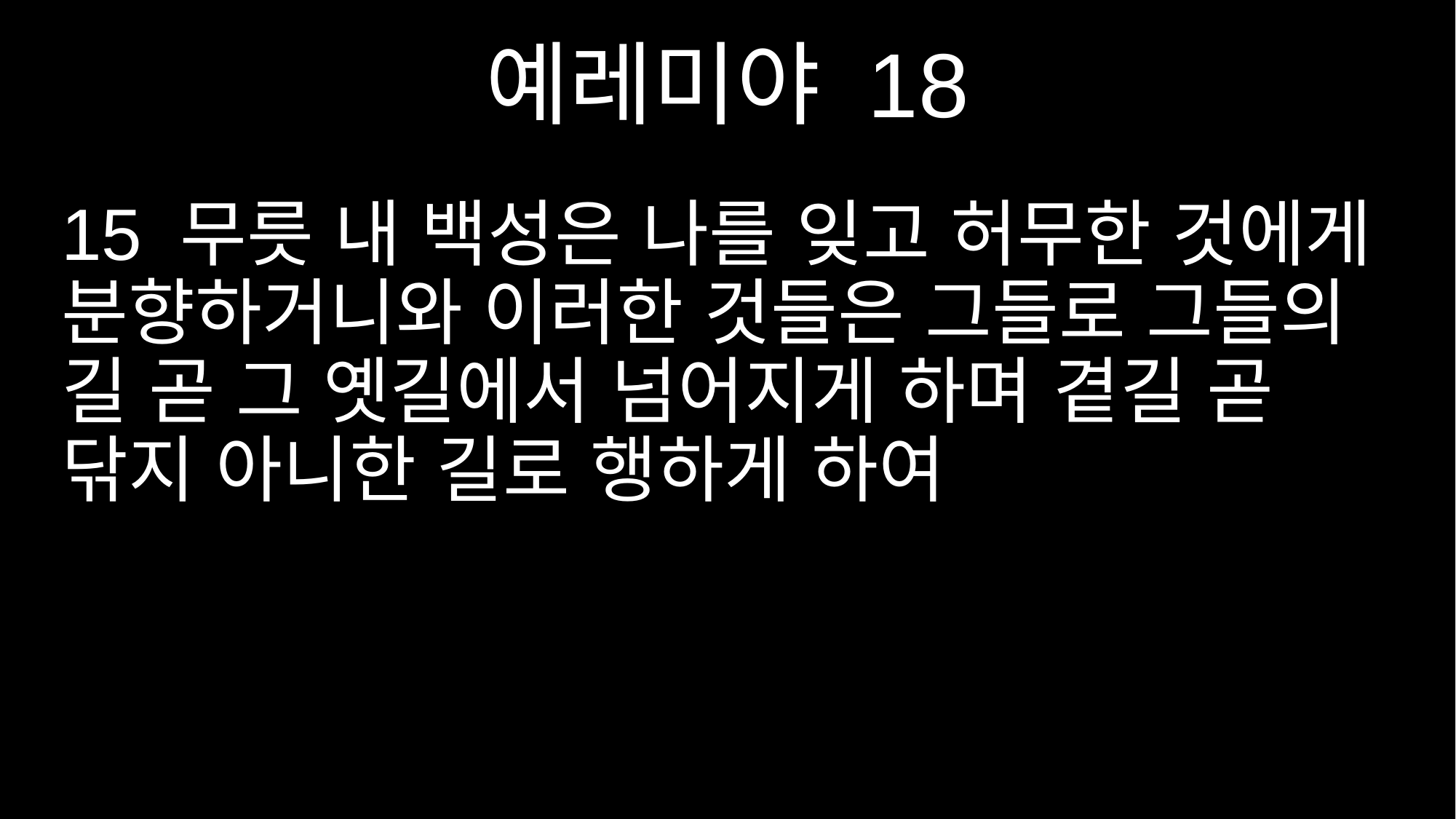

예레미야 18
15 무릇 내 백성은 나를 잊고 허무한 것에게 분향하거니와 이러한 것들은 그들로 그들의 길 곧 그 옛길에서 넘어지게 하며 곁길 곧 닦지 아니한 길로 행하게 하여